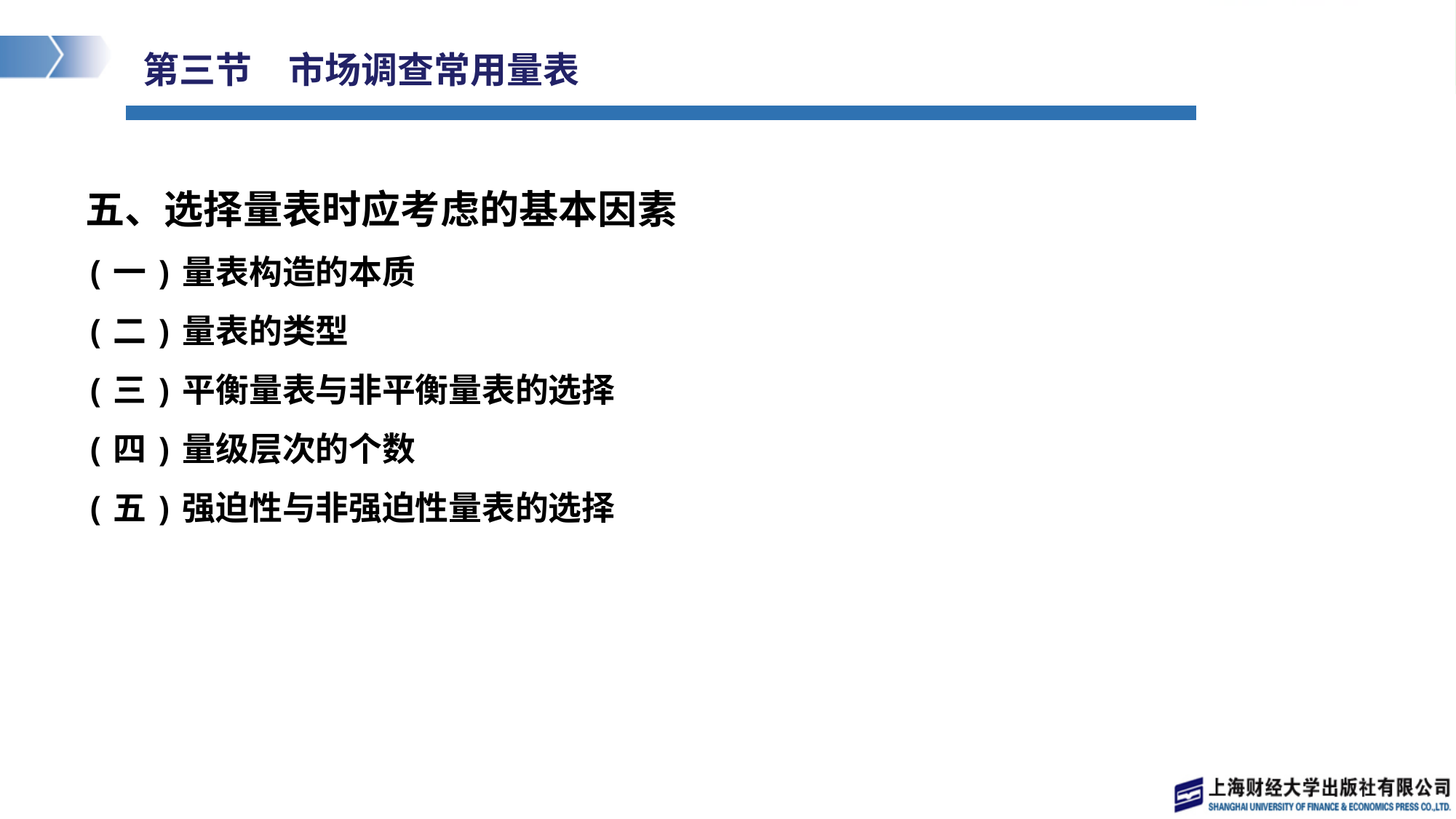

# 第三节　市场调查常用量表
五、选择量表时应考虑的基本因素
(一)量表构造的本质
(二)量表的类型
(三)平衡量表与非平衡量表的选择
(四)量级层次的个数
(五)强迫性与非强迫性量表的选择